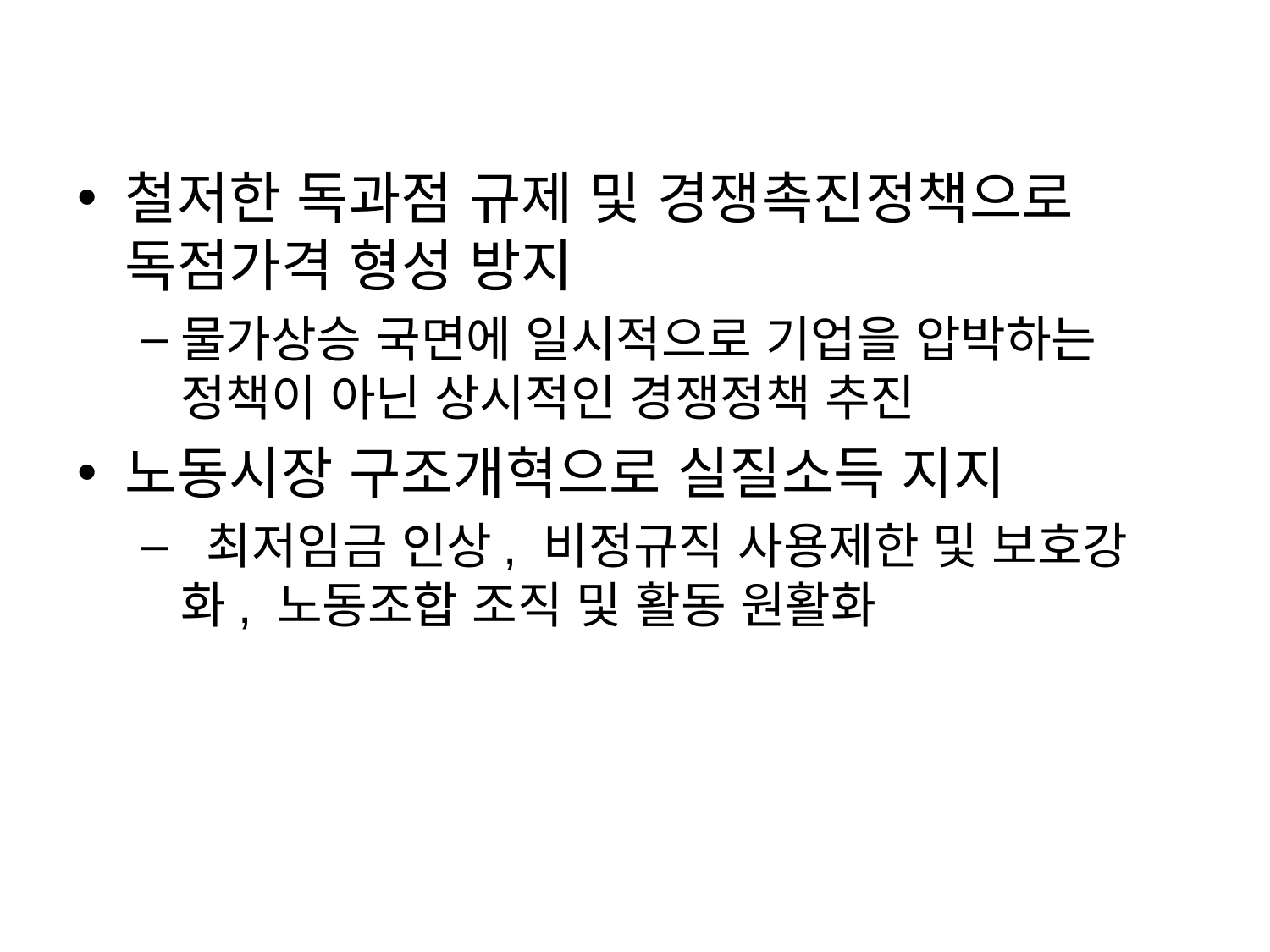

철저한 독과점 규제 및 경쟁촉진정책으로 독점가격 형성 방지
물가상승 국면에 일시적으로 기업을 압박하는 정책이 아닌 상시적인 경쟁정책 추진
노동시장 구조개혁으로 실질소득 지지
 최저임금 인상, 비정규직 사용제한 및 보호강화, 노동조합 조직 및 활동 원활화